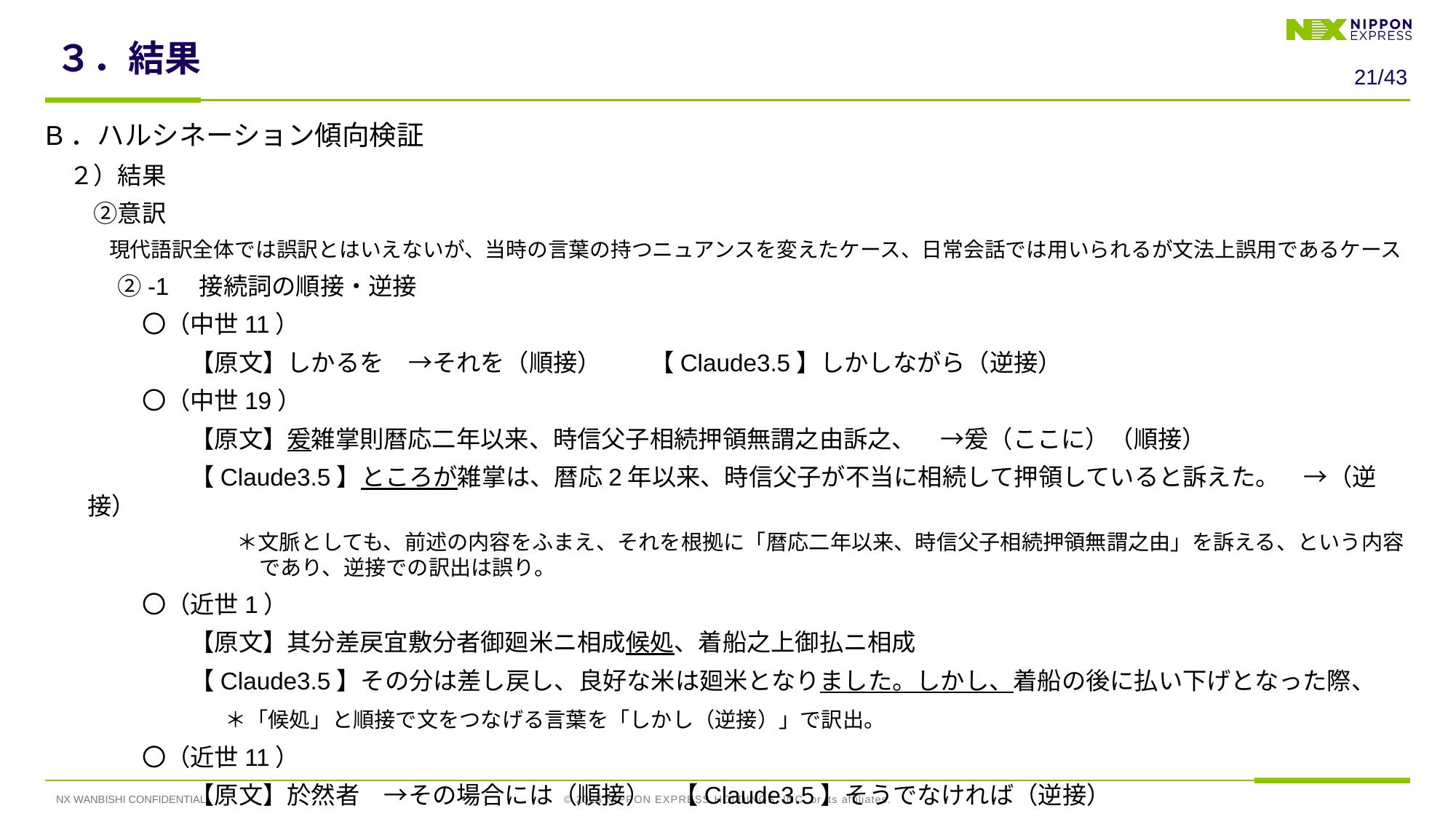

# ３．結果
21/43
B．ハルシネーション傾向検証
　２）結果
　　②意訳
　　　現代語訳全体では誤訳とはいえないが、当時の言葉の持つニュアンスを変えたケース、日常会話では用いられるが文法上誤用であるケース
　　　②-1　接続詞の順接・逆接
　　　　〇（中世11）
　　　　　　【原文】しかるを　→それを（順接）　　【Claude3.5】しかしながら（逆接）
　　　　〇（中世19）
　　　　　　【原文】爰雑掌則暦応二年以来、時信父子相続押領無謂之由訴之、　→爰（ここに）（順接）
　　　　　　【Claude3.5】ところが雑掌は、暦応2年以来、時信父子が不当に相続して押領していると訴えた。　→（逆接）
　　　　　　　　　＊文脈としても、前述の内容をふまえ、それを根拠に「暦応二年以来、時信父子相続押領無謂之由」を訴える、という内容であり、逆接での訳出は誤り。
　　　　〇（近世1）
　　　　　　【原文】其分差戻宜敷分者御廻米ニ相成候処、着船之上御払ニ相成
　　　　　　【Claude3.5】その分は差し戻し、良好な米は廻米となりました。しかし、着船の後に払い下げとなった際、
　　　　　　  　＊「候処」と順接で文をつなげる言葉を「しかし（逆接）」で訳出。
　　　　〇（近世11）
　　　　　　【原文】於然者　→その場合には（順接）　【Claude3.5】そうでなければ（逆接）
NX WANBISHI CONFIDENTIAL